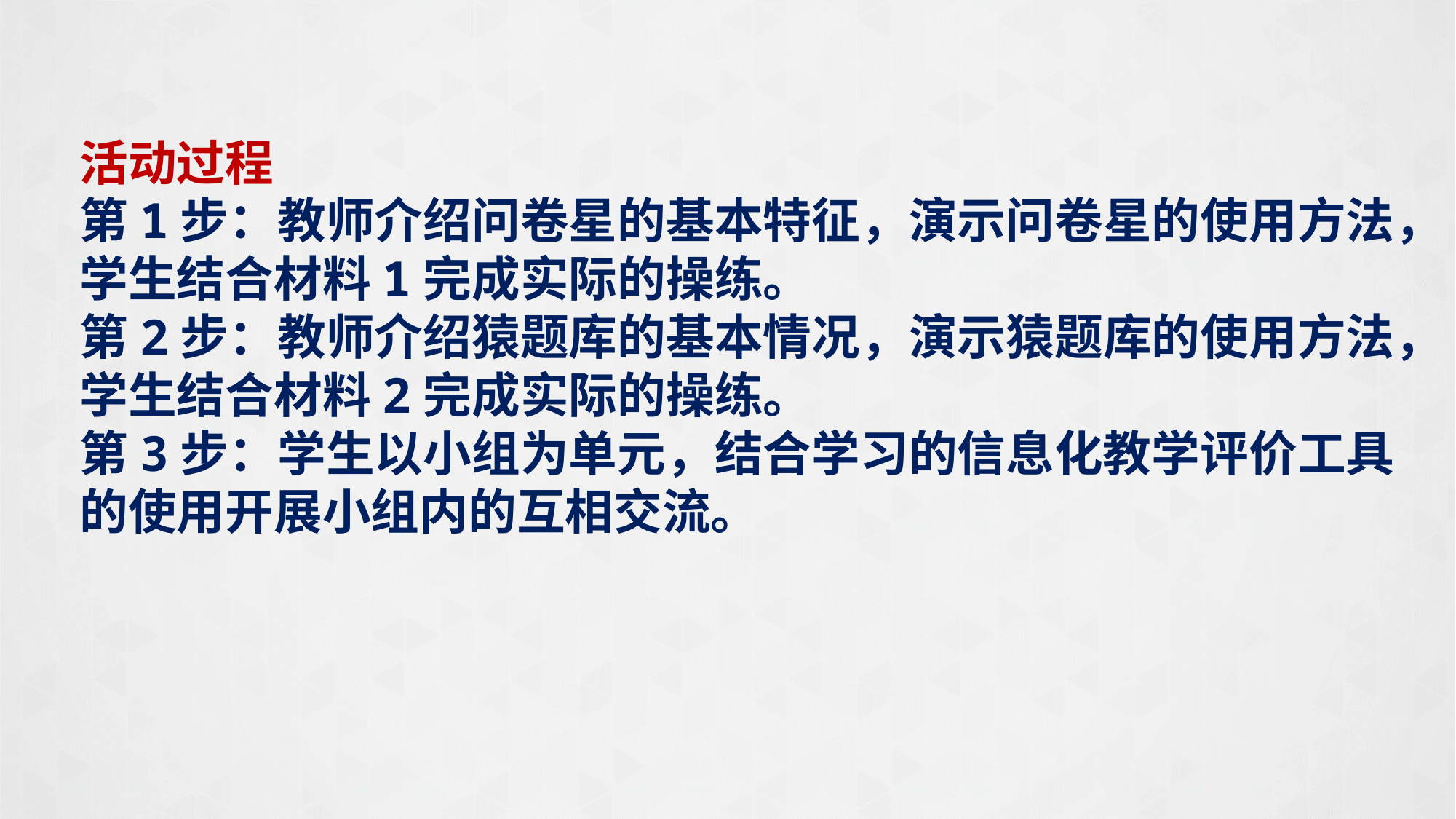

活动过程
第1步：教师介绍问卷星的基本特征，演示问卷星的使用方法，学生结合材料1完成实际的操练。
第2步：教师介绍猿题库的基本情况，演示猿题库的使用方法，学生结合材料2完成实际的操练。
第3步：学生以小组为单元，结合学习的信息化教学评价工具的使用开展小组内的互相交流。